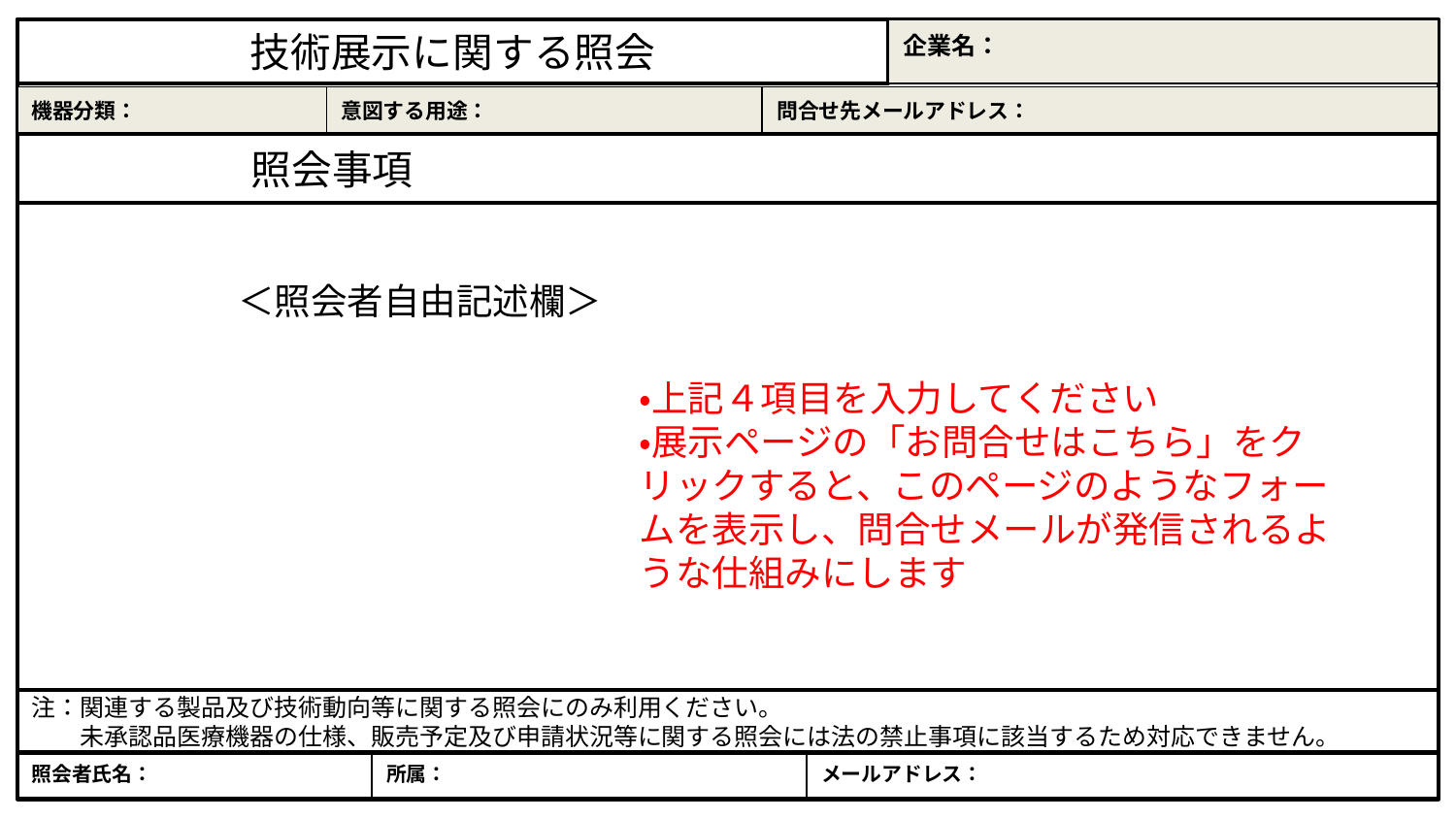

技術展示に関する照会
| 企業名： |
| --- |
| 機器分類： | 意図する用途： | 問合せ先メールアドレス： |
| --- | --- | --- |
照会事項                                                                                      .
＜照会者自由記述欄＞
・上記４項目を入力してください
・展示ページの「お問合せはこちら」をクリックすると、このページのようなフォームを表示し、問合せメールが発信されるような仕組みにします

注：関連する製品及び技術動向等に関する照会にのみ利用ください。
　　未承認品医療機器の仕様、販売予定及び申請状況等に関する照会には法の禁止事項に該当するため対応できません。
| 照会者氏名： | 所属： | メールアドレス： |
| --- | --- | --- |